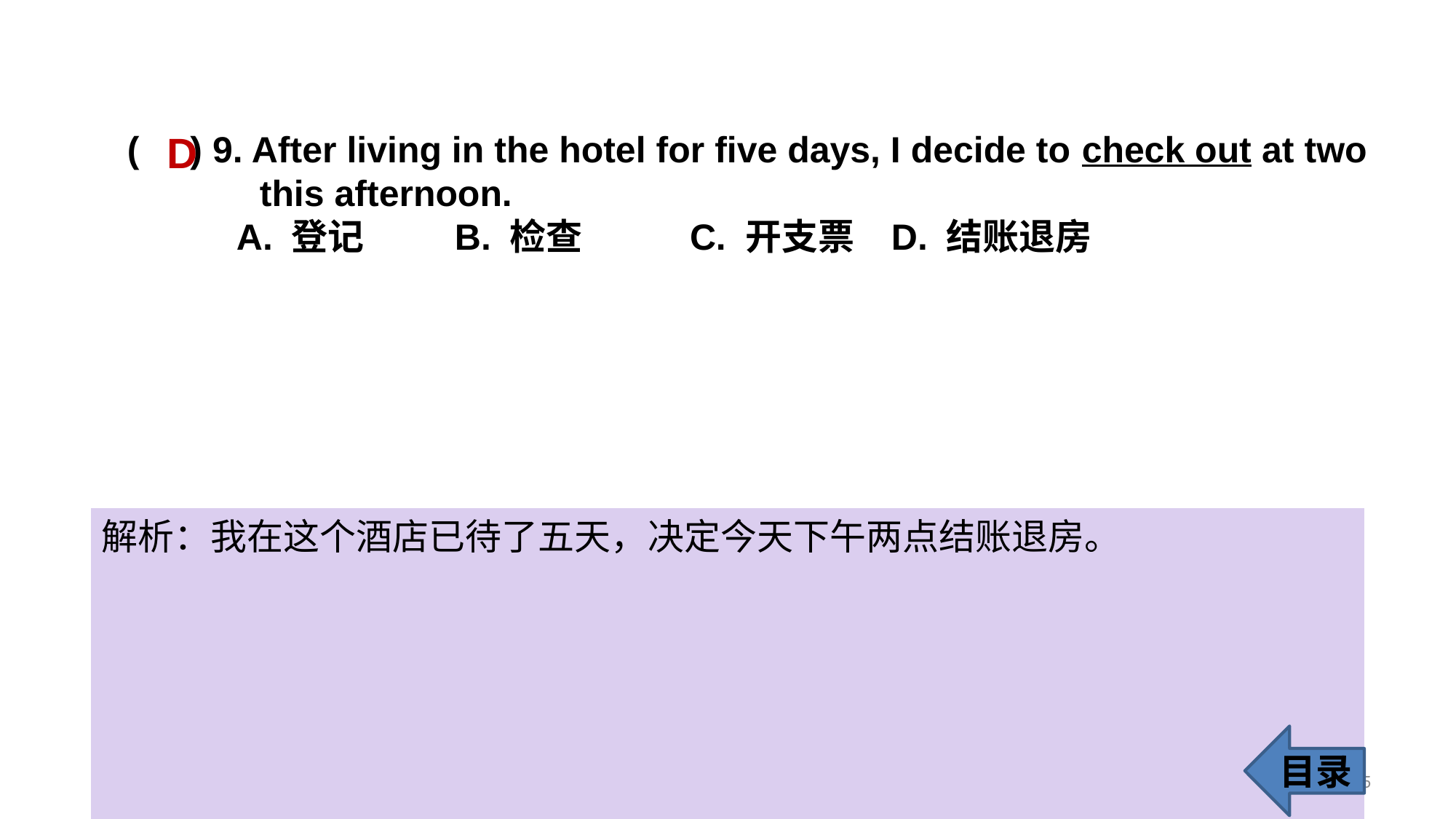

(     ) 9. After living in the hotel for five days, I decide to check out at two
             this afternoon.
	A. 登记 	B. 检查	 C. 开支票 	D. 结账退房
D
解析：我在这个酒店已待了五天，决定今天下午两点结账退房。

目录
15